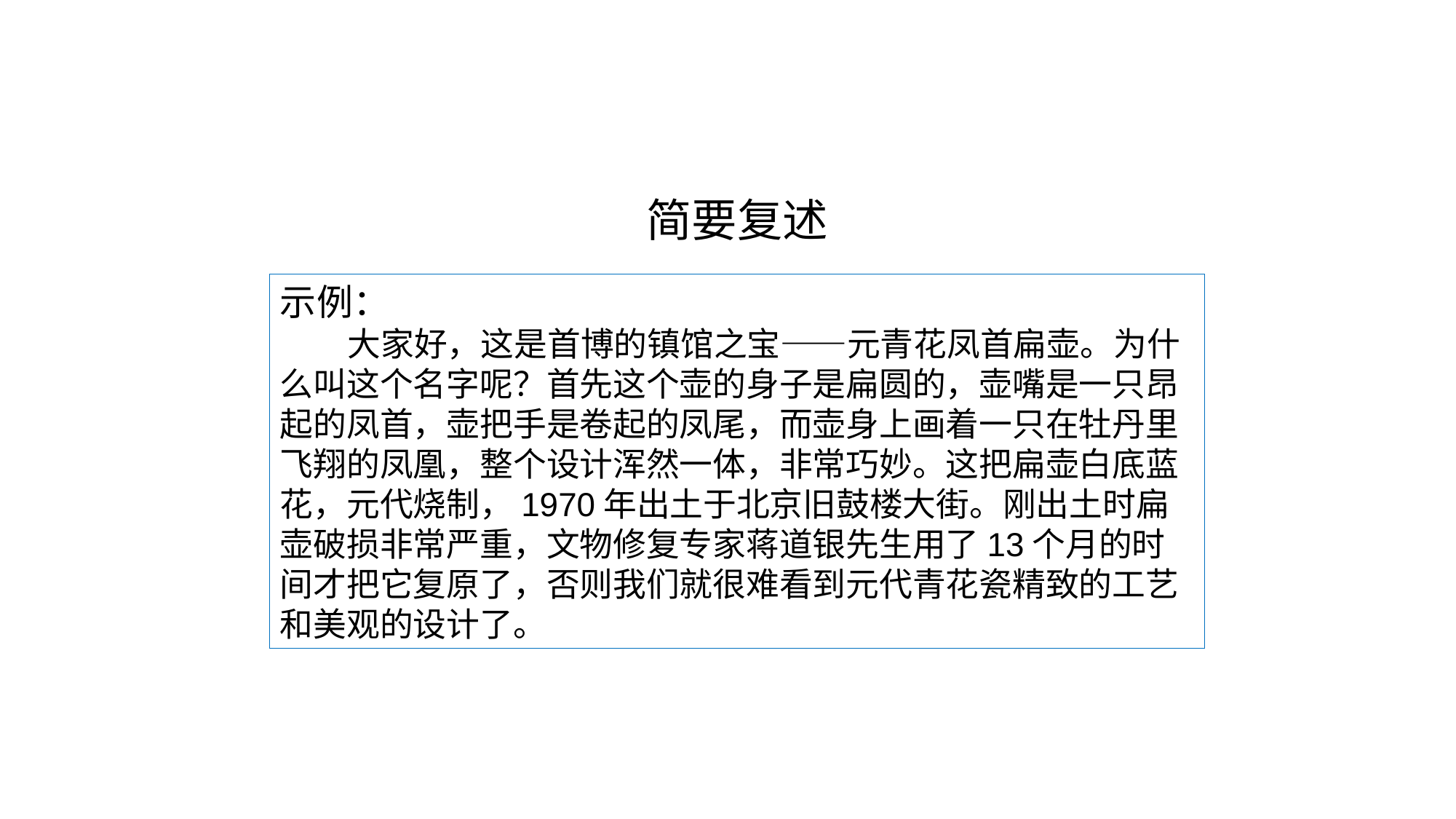

# 简要复述
示例：
        大家好，这是首博的镇馆之宝——元青花凤首扁壶。为什么叫这个名字呢？首先这个壶的身子是扁圆的，壶嘴是一只昂起的凤首，壶把手是卷起的凤尾，而壶身上画着一只在牡丹里飞翔的凤凰，整个设计浑然一体，非常巧妙。这把扁壶白底蓝花，元代烧制，1970年出土于北京旧鼓楼大街。刚出土时扁壶破损非常严重，文物修复专家蒋道银先生用了13个月的时间才把它复原了，否则我们就很难看到元代青花瓷精致的工艺和美观的设计了。